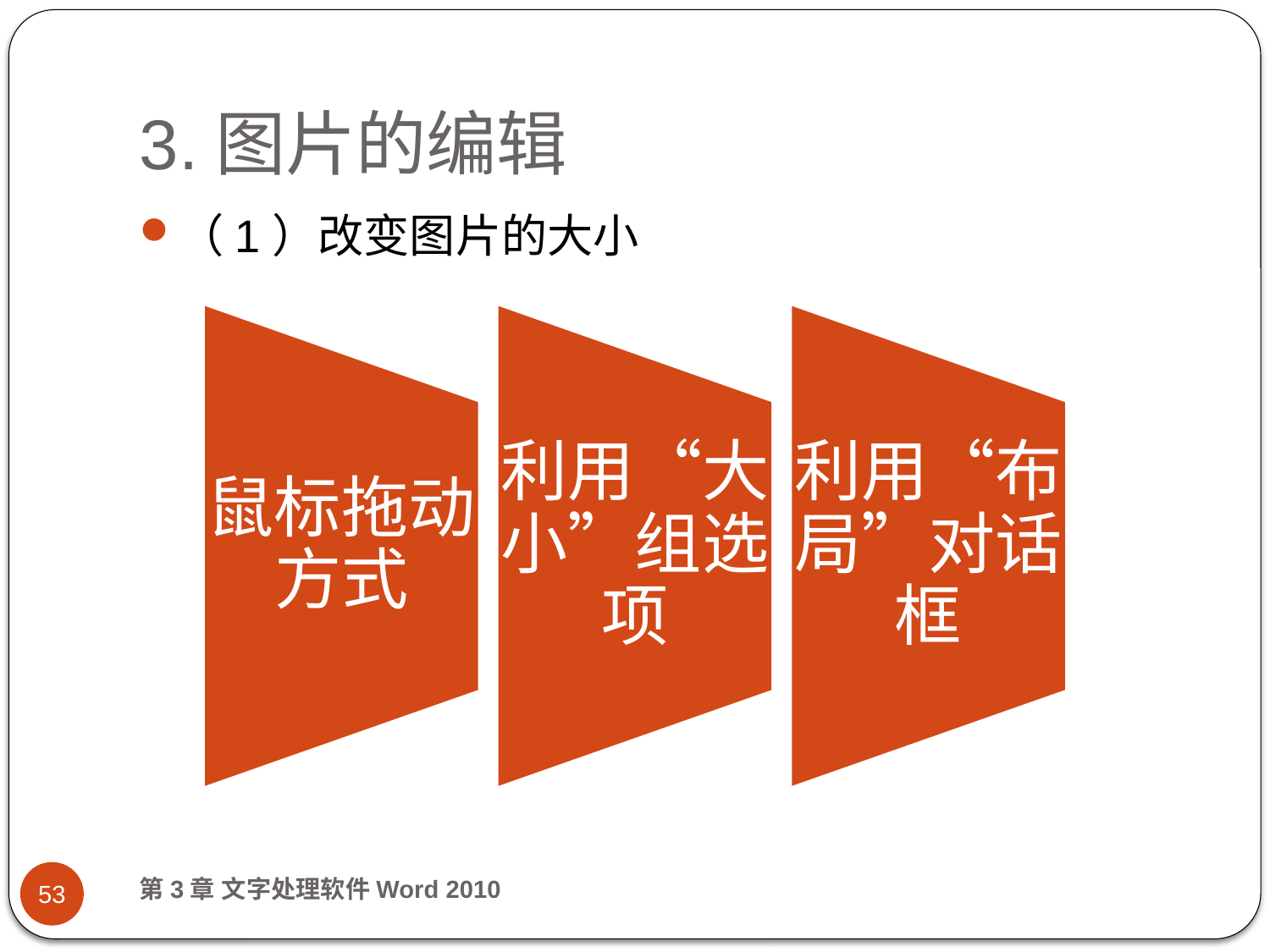

# 3.图片的编辑
（1）改变图片的大小

鼠标拖动方式
利用“大小”组选项
利用“布局”对话框
第3章 文字处理软件Word 2010
53